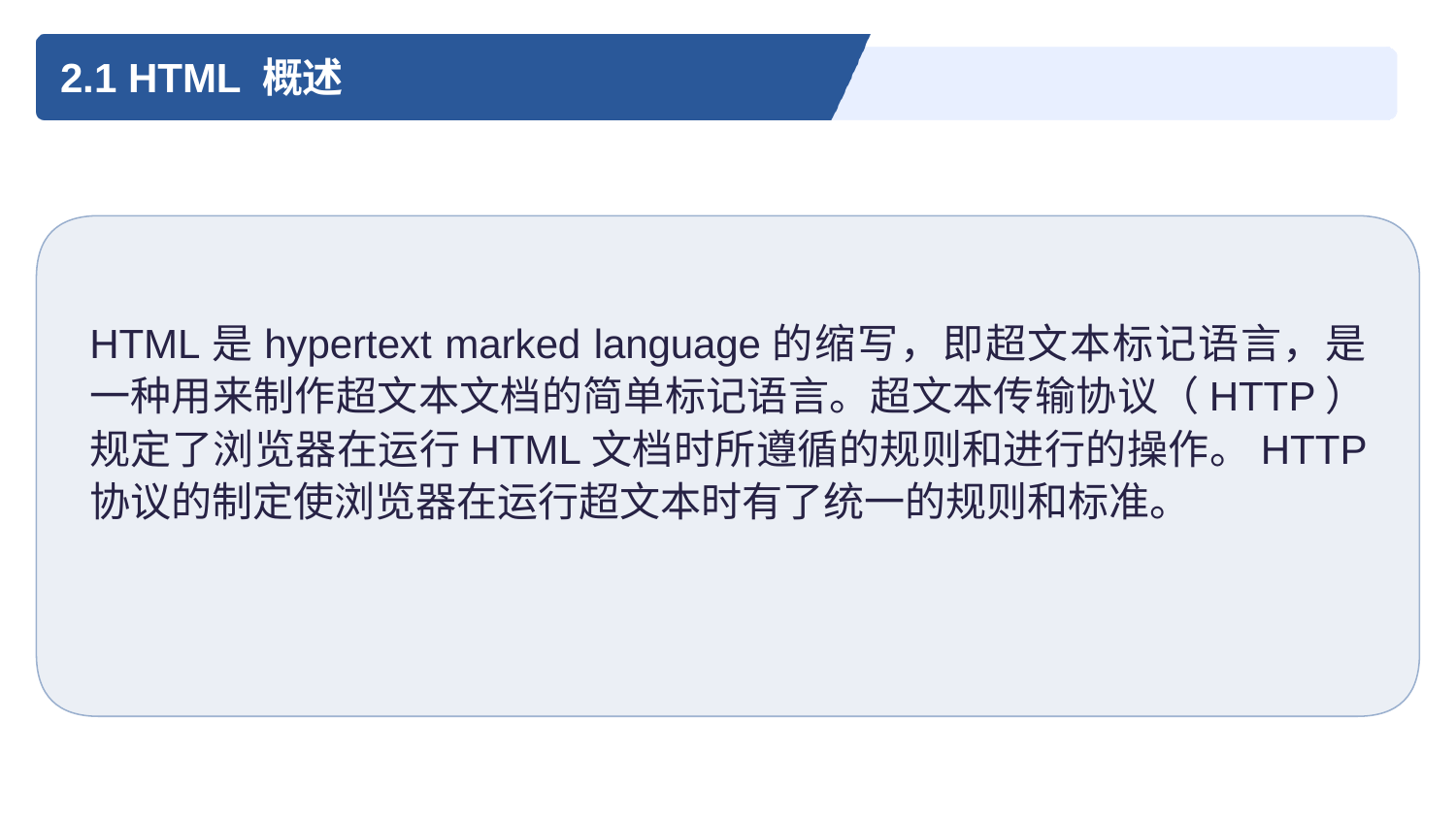

2.1 HTML 概述

HTML是hypertext marked language的缩写，即超文本标记语言，是一种用来制作超文本文档的简单标记语言。超文本传输协议（HTTP）规定了浏览器在运行HTML文档时所遵循的规则和进行的操作。HTTP 协议的制定使浏览器在运行超文本时有了统一的规则和标准。